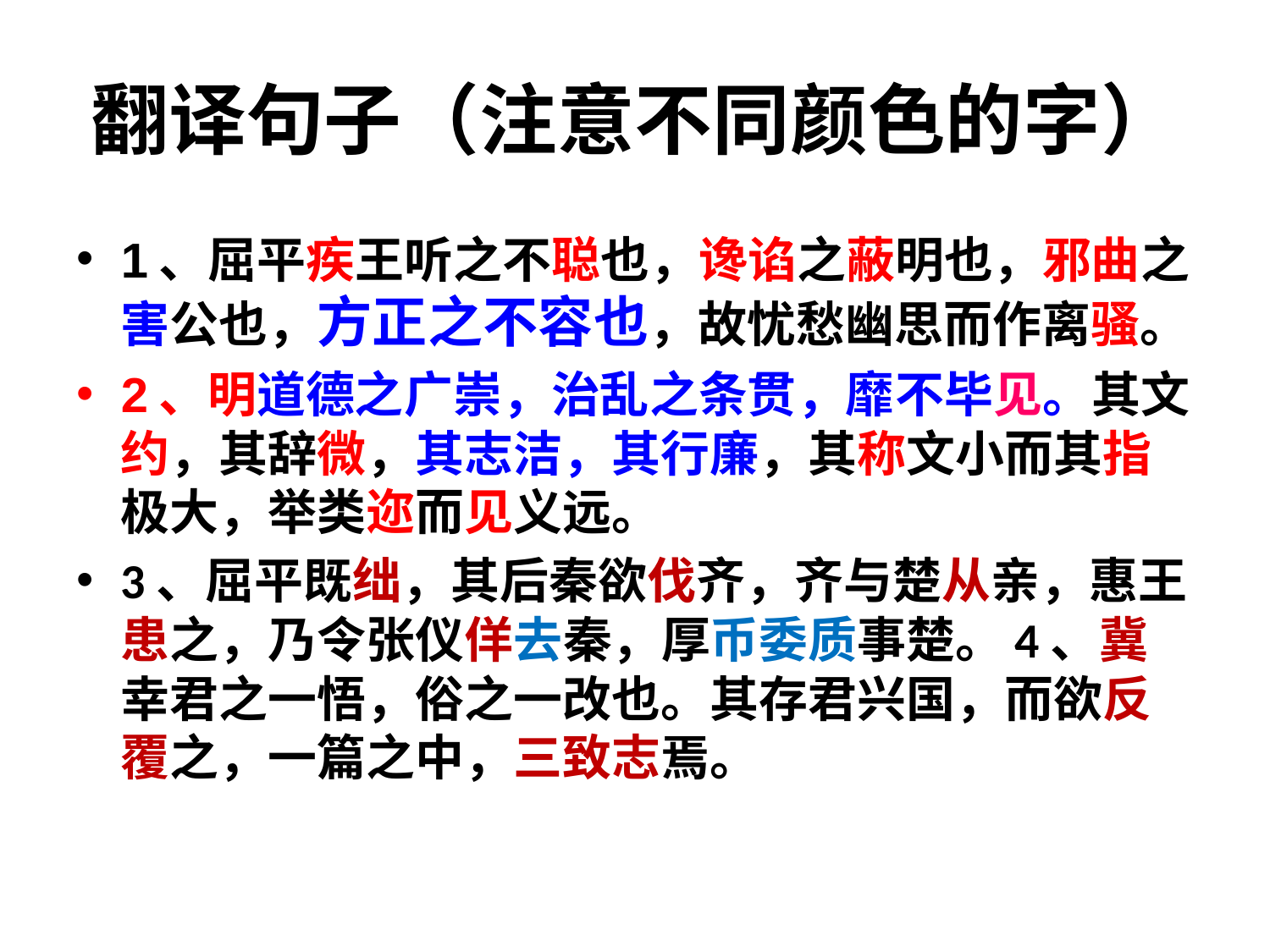

# 翻译句子（注意不同颜色的字）
1、屈平疾王听之不聪也，谗谄之蔽明也，邪曲之害公也，方正之不容也，故忧愁幽思而作离骚。
2、明道德之广崇，治乱之条贯，靡不毕见。其文约，其辞微，其志洁，其行廉，其称文小而其指极大，举类迩而见义远。
3、屈平既绌，其后秦欲伐齐，齐与楚从亲，惠王患之，乃令张仪佯去秦，厚币委质事楚。4、冀幸君之一悟，俗之一改也。其存君兴国，而欲反覆之，一篇之中，三致志焉。